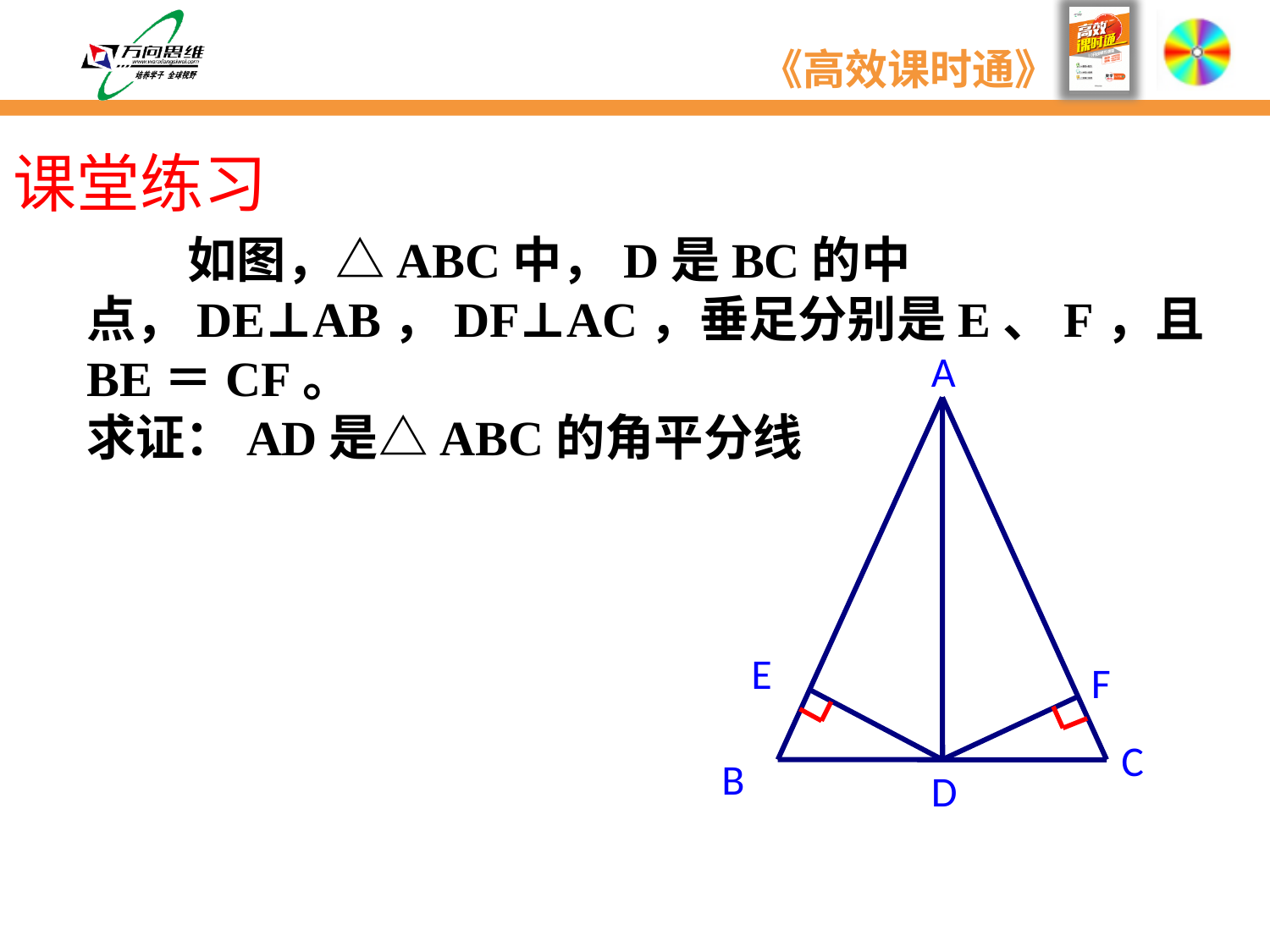

课堂练习
             如图，△ABC中，D是BC的中点，DE⊥AB，DF⊥AC，垂足分别是E、F，且BE＝CF。
求证：AD是△ABC的角平分线
A

E
F

C
B
D